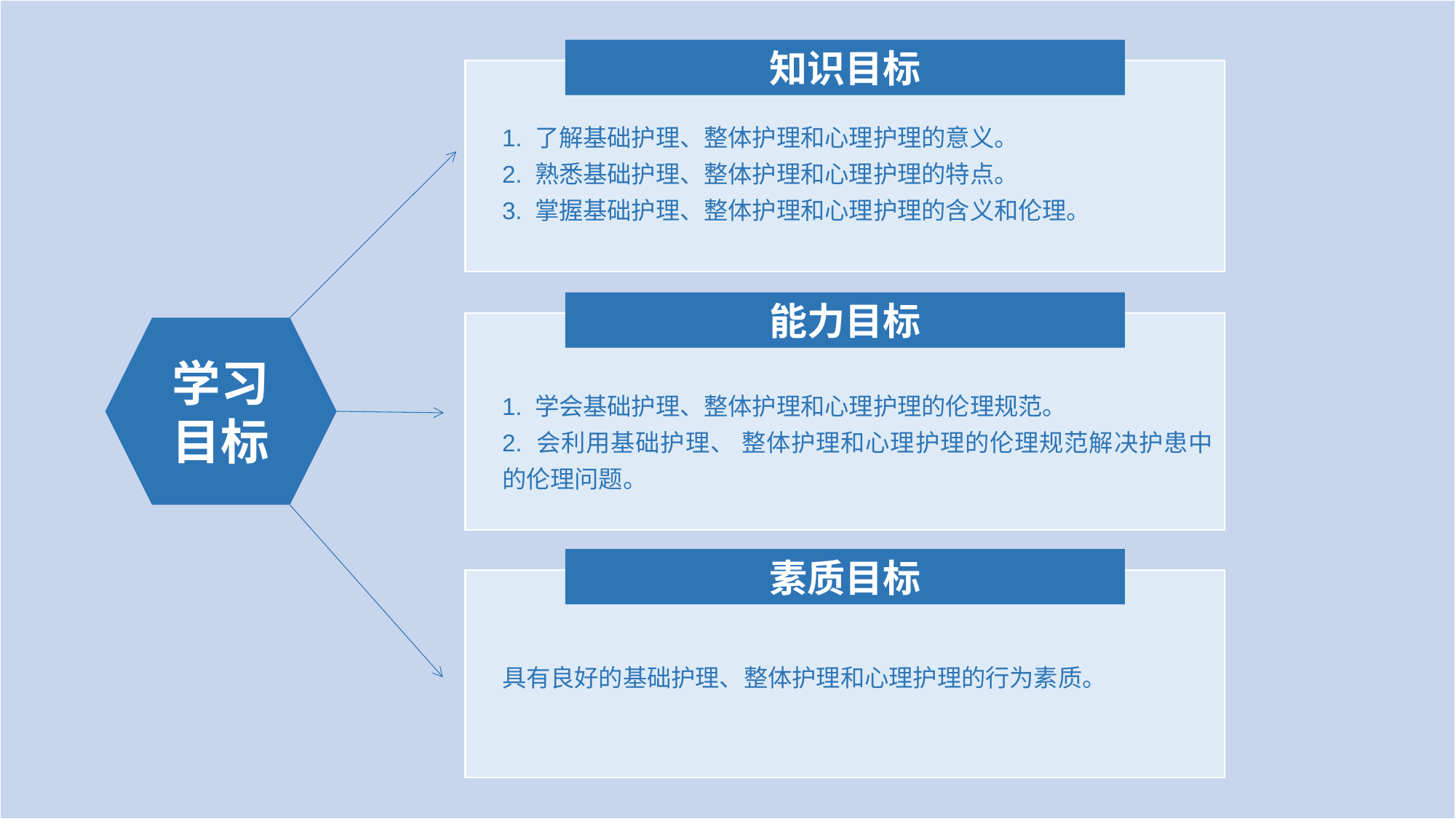

知识目标

1. 了解基础护理、整体护理和心理护理的意义。
2. 熟悉基础护理、整体护理和心理护理的特点。
3. 掌握基础护理、整体护理和心理护理的含义和伦理。
能力目标

学习目标
1. 学会基础护理、整体护理和心理护理的伦理规范。
2. 会利用基础护理、 整体护理和心理护理的伦理规范解决护患中的伦理问题。
素质目标

具有良好的基础护理、整体护理和心理护理的行为素质。